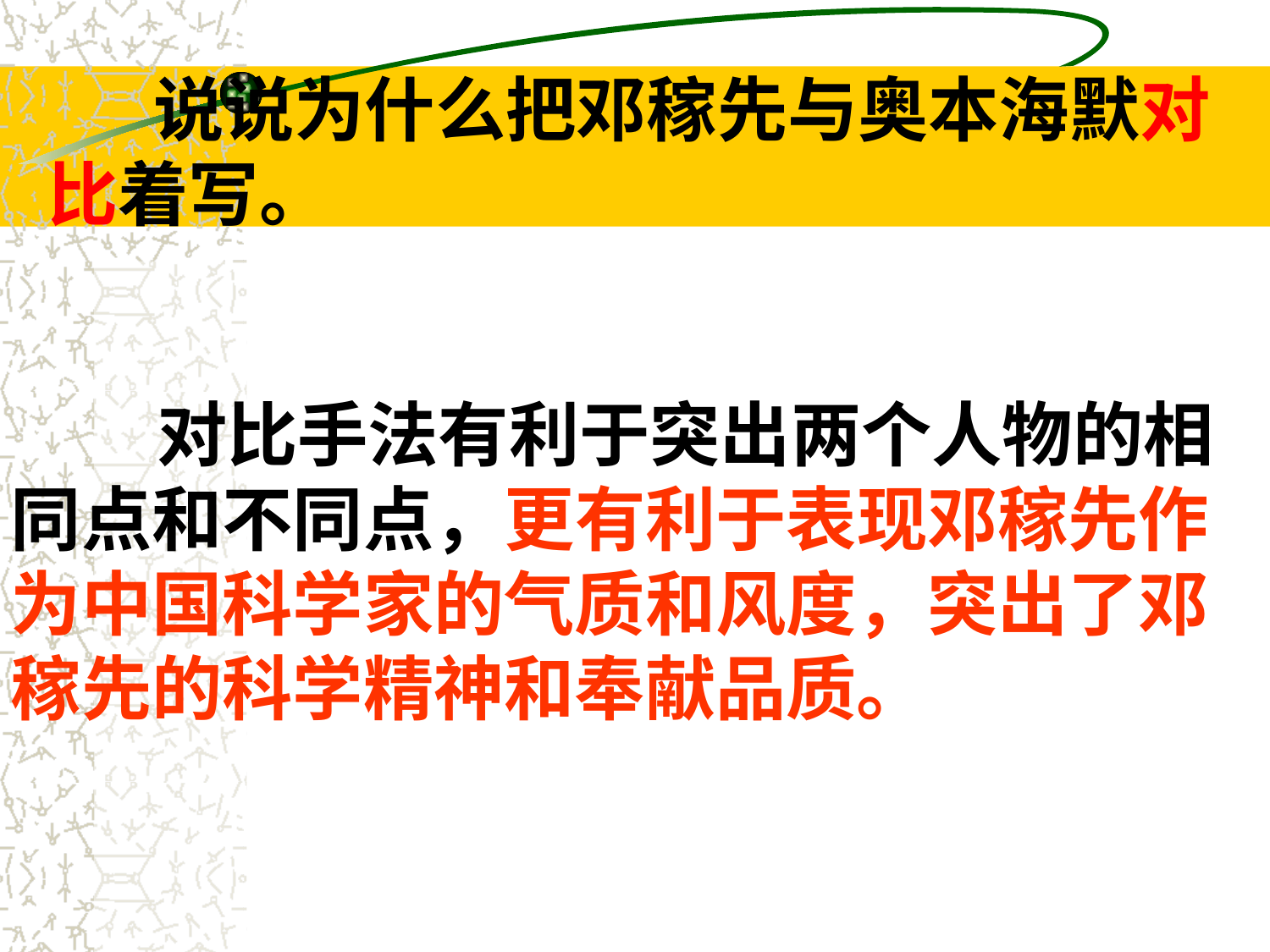

说说为什么把邓稼先与奥本海默对比着写。
        对比手法有利于突出两个人物的相同点和不同点，更有利于表现邓稼先作为中国科学家的气质和风度，突出了邓稼先的科学精神和奉献品质。